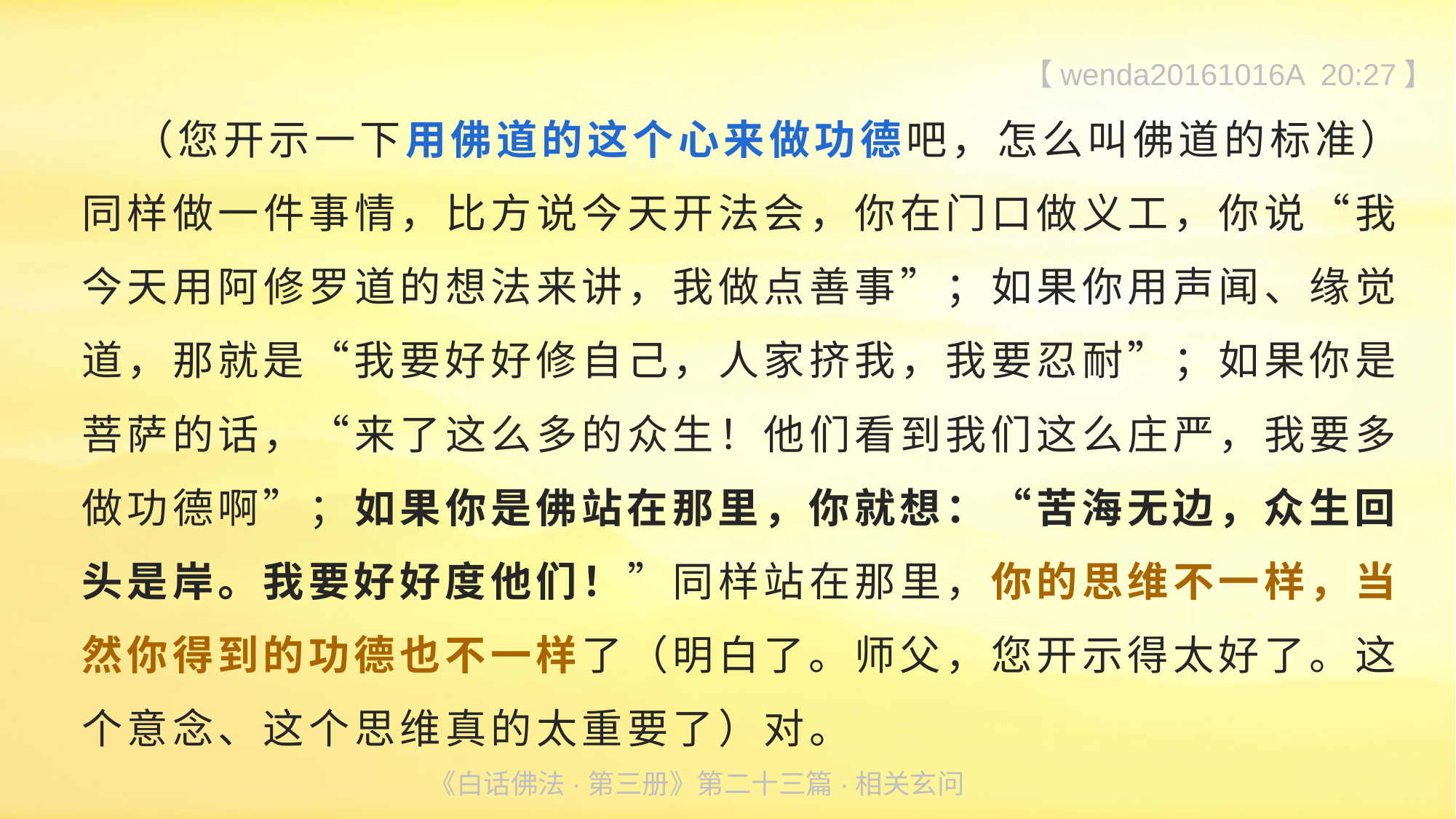

【wenda20161016A  20:27】
   （您开示一下用佛道的这个心来做功德吧，怎么叫佛道的标准）同样做一件事情，比方说今天开法会，你在门口做义工，你说“我今天用阿修罗道的想法来讲，我做点善事”；如果你用声闻、缘觉道，那就是“我要好好修自己，人家挤我，我要忍耐”；如果你是菩萨的话，“来了这么多的众生！他们看到我们这么庄严，我要多做功德啊”；如果你是佛站在那里，你就想：“苦海无边，众生回头是岸。我要好好度他们！”同样站在那里，你的思维不一样，当然你得到的功德也不一样了（明白了。师父，您开示得太好了。这个意念、这个思维真的太重要了）对。
《白话佛法·第三册》第二十三篇·相关玄问